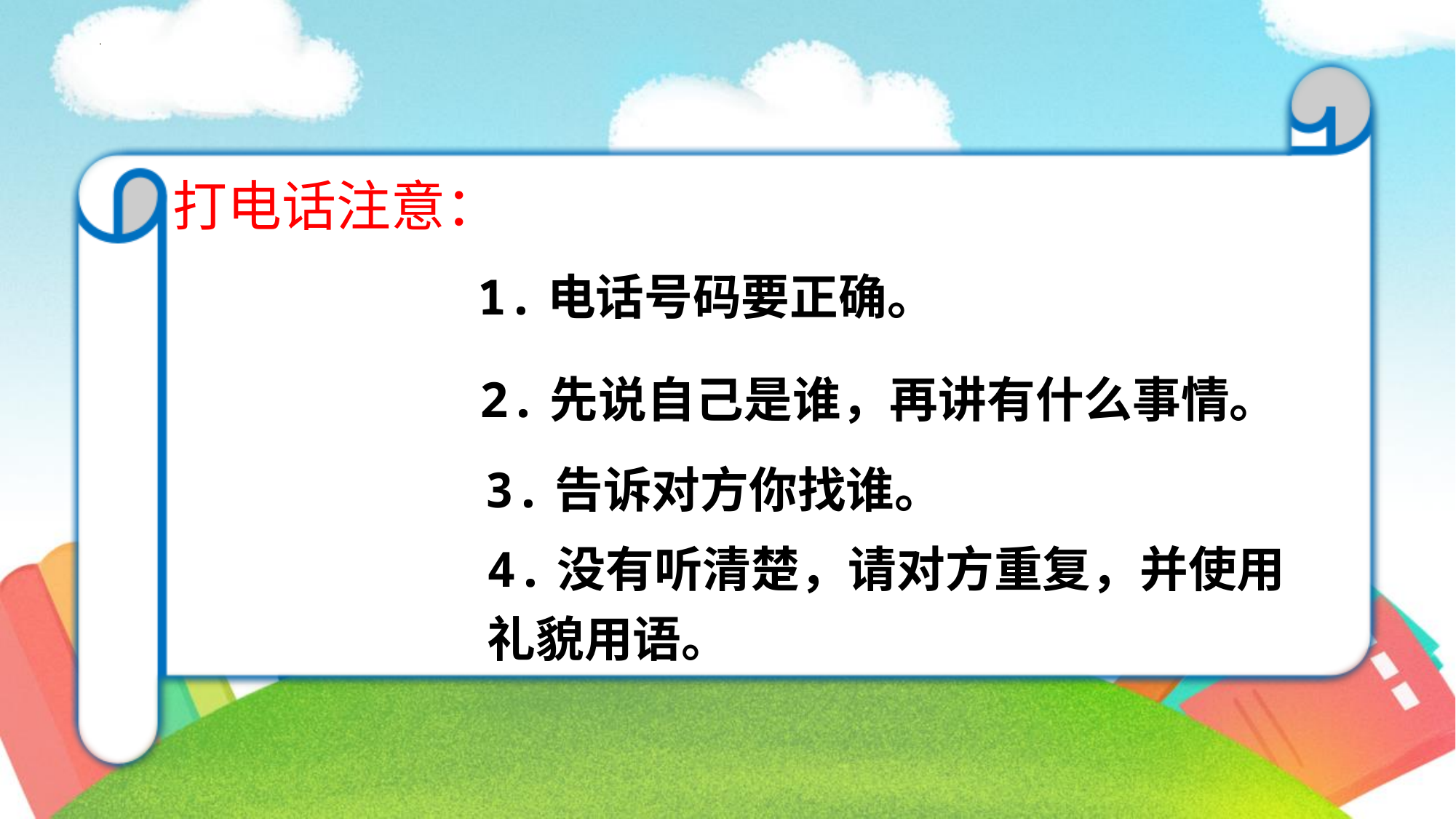

打电话注意：
1.电话号码要正确。
2.先说自己是谁，再讲有什么事情。
3.告诉对方你找谁。

4.没有听清楚，请对方重复，并使用礼貌用语。